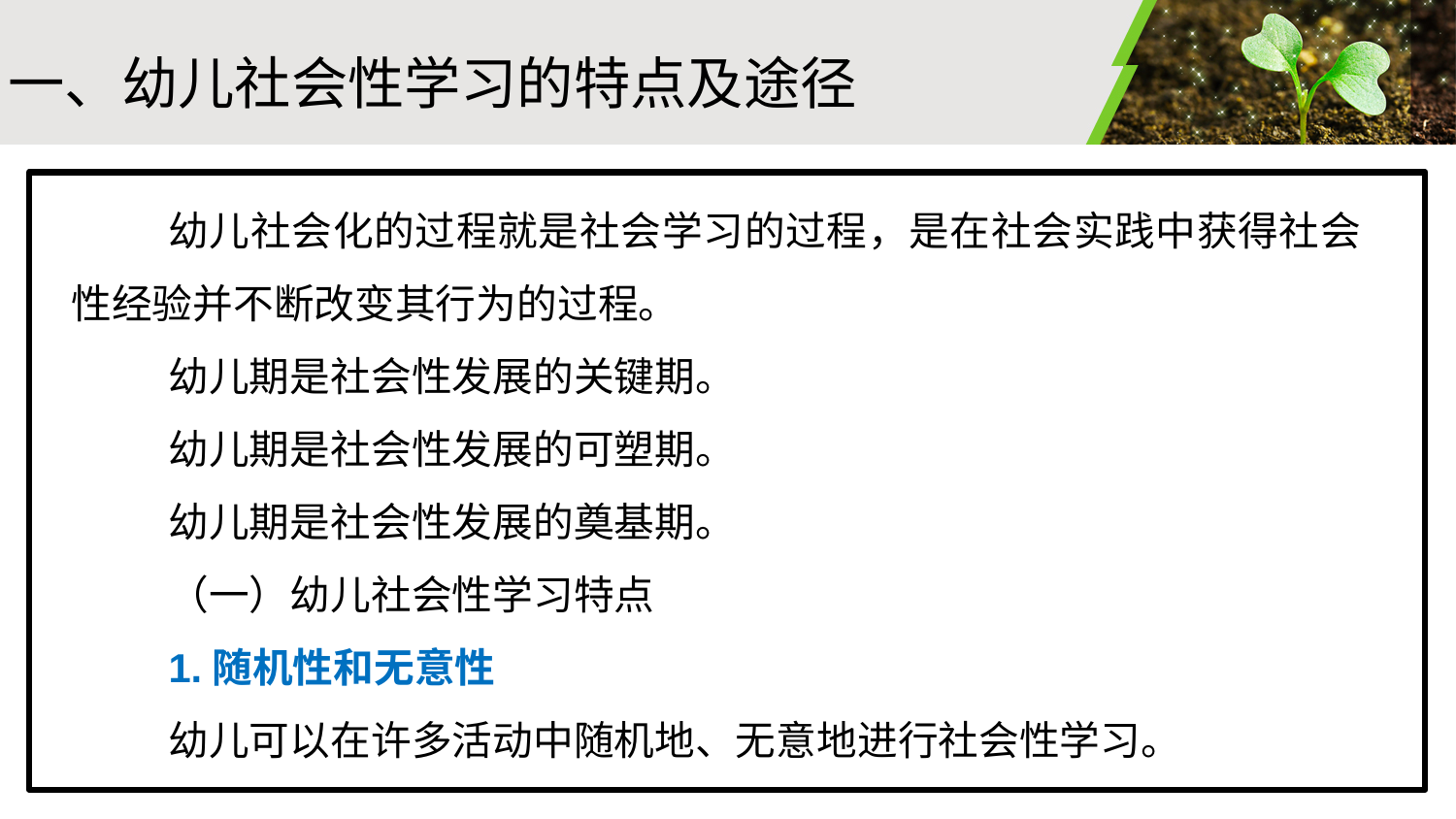

一、幼儿社会性学习的特点及途径

幼儿社会化的过程就是社会学习的过程，是在社会实践中获得社会性经验并不断改变其行为的过程。
幼儿期是社会性发展的关键期。
幼儿期是社会性发展的可塑期。
幼儿期是社会性发展的奠基期。
（一）幼儿社会性学习特点
1.随机性和无意性
幼儿可以在许多活动中随机地、无意地进行社会性学习。